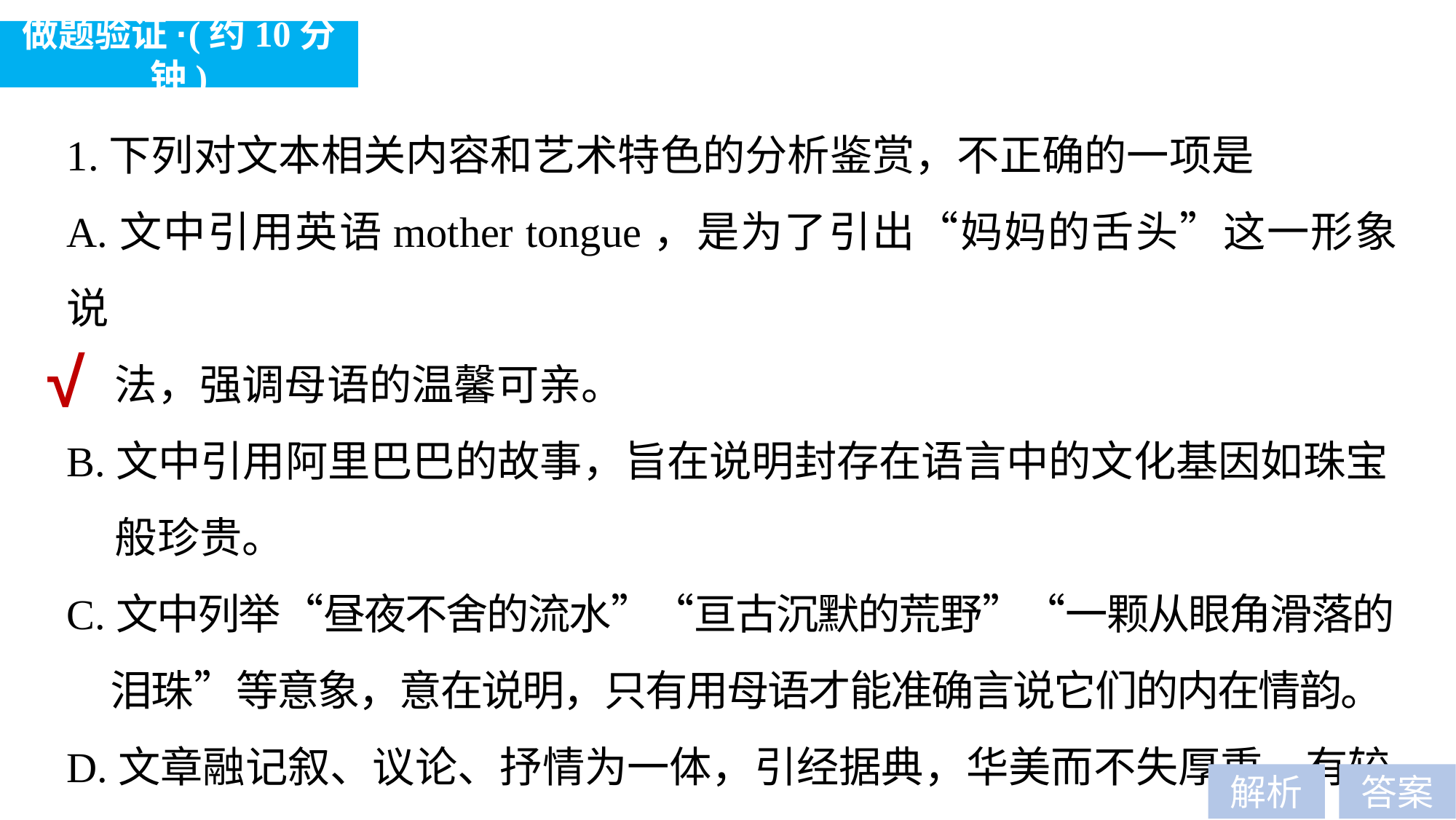

做题验证·(约10分钟)
1.下列对文本相关内容和艺术特色的分析鉴赏，不正确的一项是
A.文中引用英语mother tongue，是为了引出“妈妈的舌头”这一形象说
    法，强调母语的温馨可亲。
B.文中引用阿里巴巴的故事，旨在说明封存在语言中的文化基因如珠宝
    般珍贵。
C.文中列举“昼夜不舍的流水”“亘古沉默的荒野”“一颗从眼角滑落的
    泪珠”等意象，意在说明，只有用母语才能准确言说它们的内在情韵。
D.文章融记叙、议论、抒情为一体，引经据典，华美而不失厚重，有较
    深的文化意蕴。
√
解析
答案